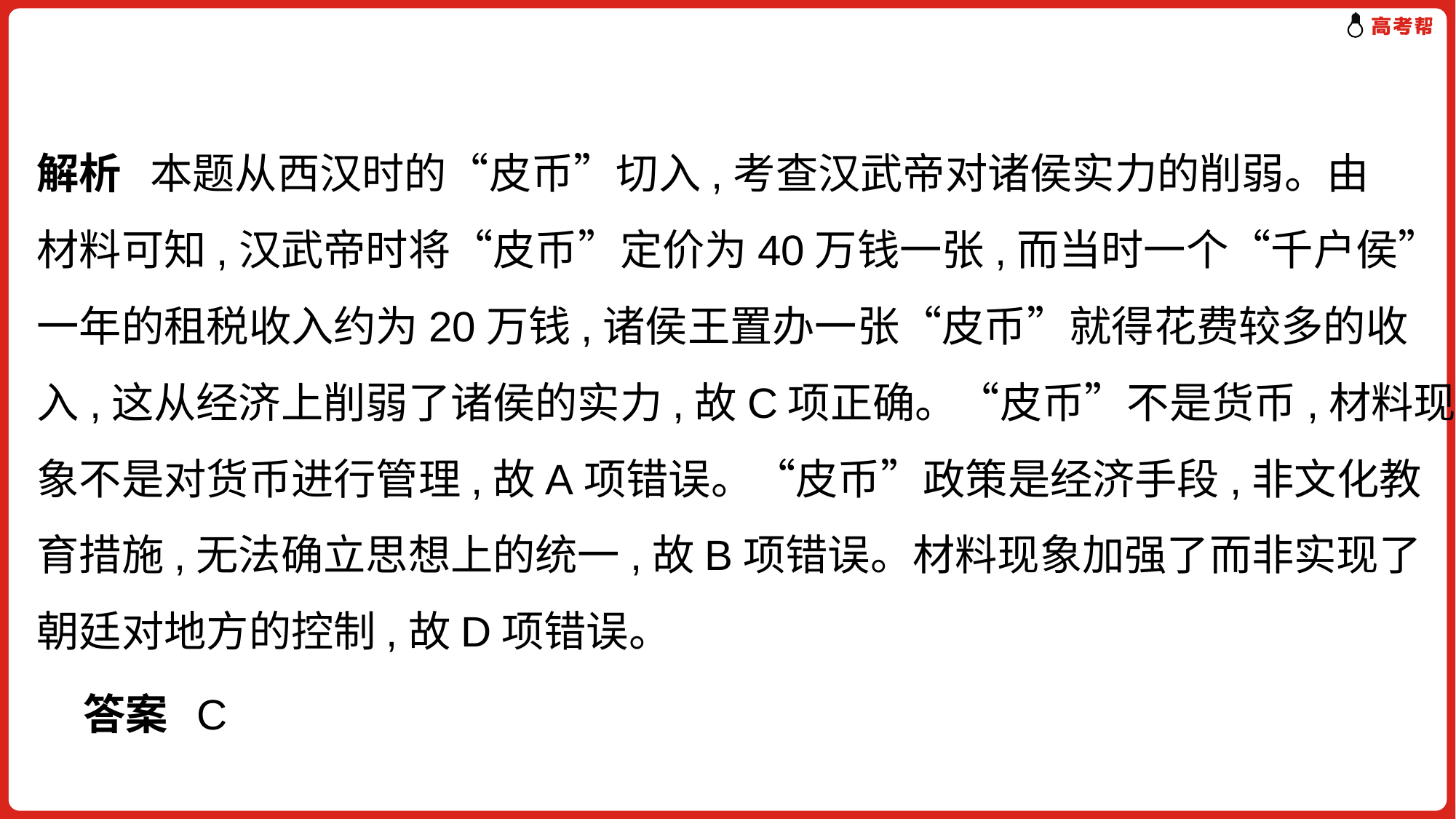

解析   本题从西汉时的“皮币”切入,考查汉武帝对诸侯实力的削弱。由
材料可知,汉武帝时将“皮币”定价为40万钱一张,而当时一个“千户侯”
一年的租税收入约为20万钱,诸侯王置办一张“皮币”就得花费较多的收
入,这从经济上削弱了诸侯的实力,故C项正确。“皮币”不是货币,材料现
象不是对货币进行管理,故A项错误。“皮币”政策是经济手段,非文化教
育措施,无法确立思想上的统一,故B项错误。材料现象加强了而非实现了
朝廷对地方的控制,故D项错误。
答案  C